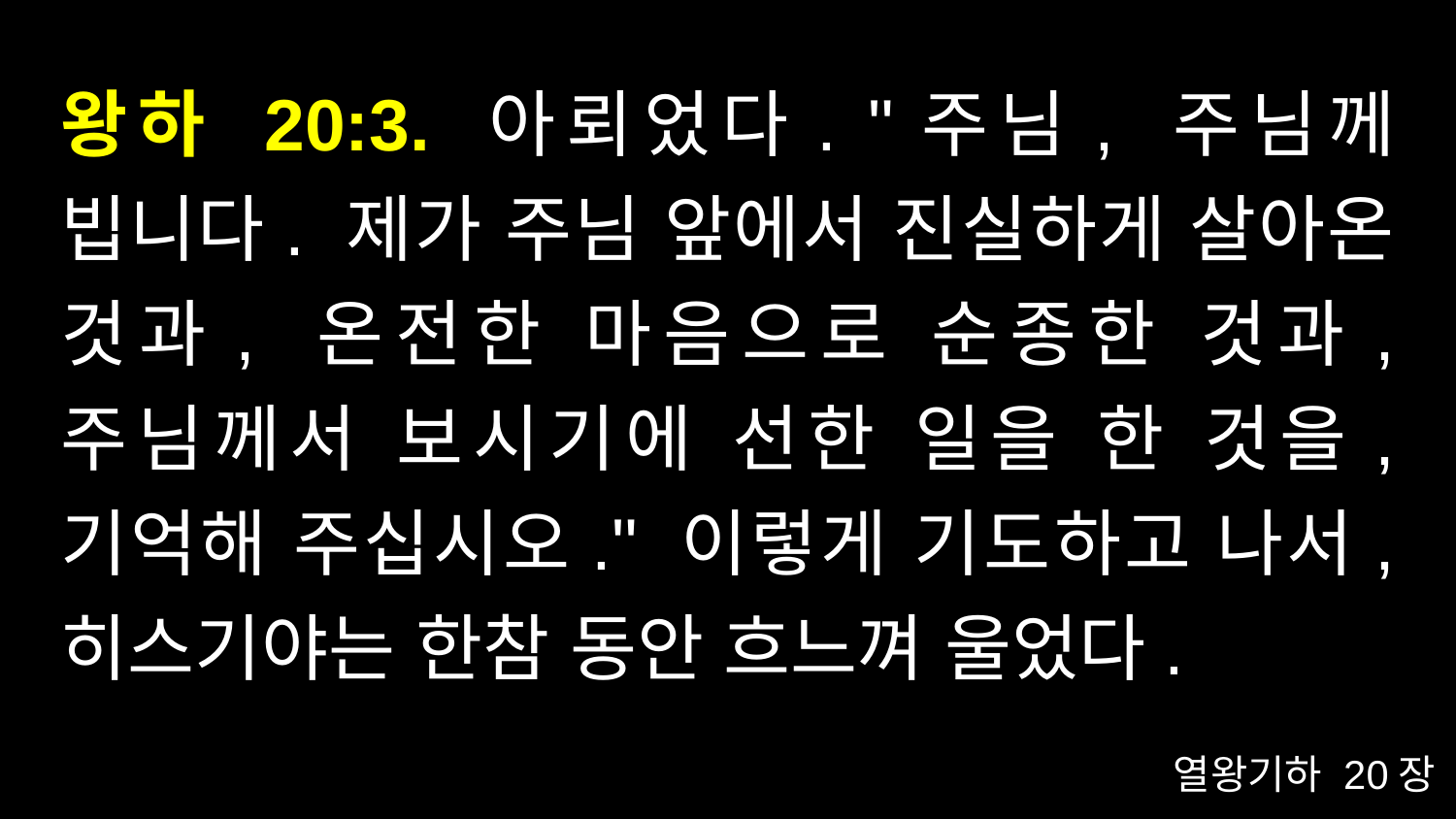

# 왕하 20:3. 아뢰었다. "주님, 주님께 빕니다. 제가 주님 앞에서 진실하게 살아온 것과, 온전한 마음으로 순종한 것과, 주님께서 보시기에 선한 일을 한 것을, 기억해 주십시오." 이렇게 기도하고 나서, 히스기야는 한참 동안 흐느껴 울었다.
열왕기하 20장